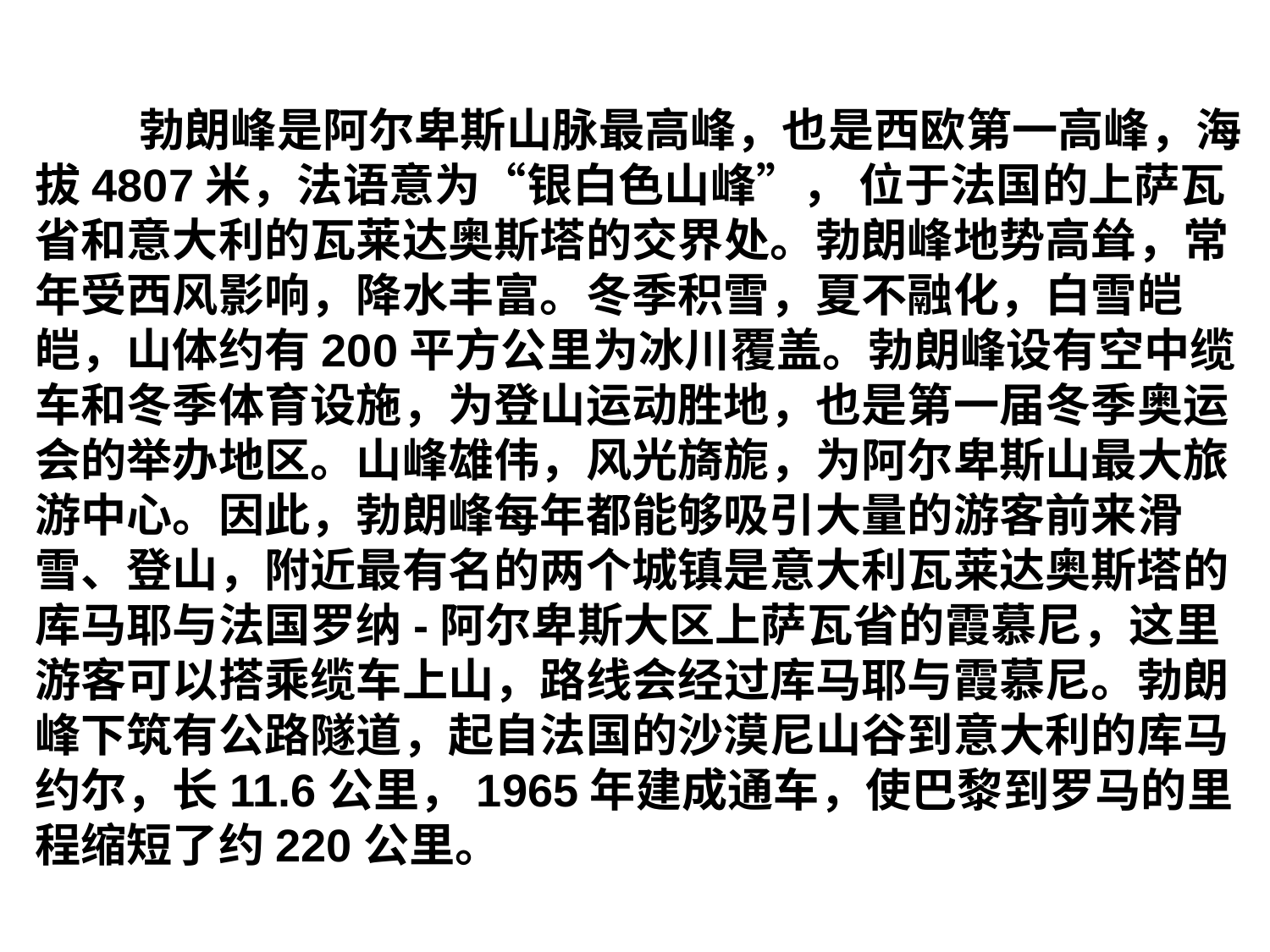

勃朗峰是阿尔卑斯山脉最高峰，也是西欧第一高峰，海拔4807米，法语意为“银白色山峰”， 位于法国的上萨瓦省和意大利的瓦莱达奥斯塔的交界处。勃朗峰地势高耸，常年受西风影响，降水丰富。冬季积雪，夏不融化，白雪皑皑，山体约有200平方公里为冰川覆盖。勃朗峰设有空中缆车和冬季体育设施，为登山运动胜地，也是第一届冬季奥运会的举办地区。山峰雄伟，风光旖旎，为阿尔卑斯山最大旅游中心。因此，勃朗峰每年都能够吸引大量的游客前来滑雪、登山，附近最有名的两个城镇是意大利瓦莱达奥斯塔的库马耶与法国罗纳-阿尔卑斯大区上萨瓦省的霞慕尼，这里游客可以搭乘缆车上山，路线会经过库马耶与霞慕尼。勃朗峰下筑有公路隧道，起自法国的沙漠尼山谷到意大利的库马约尔，长11.6公里，1965年建成通车，使巴黎到罗马的里程缩短了约220公里。